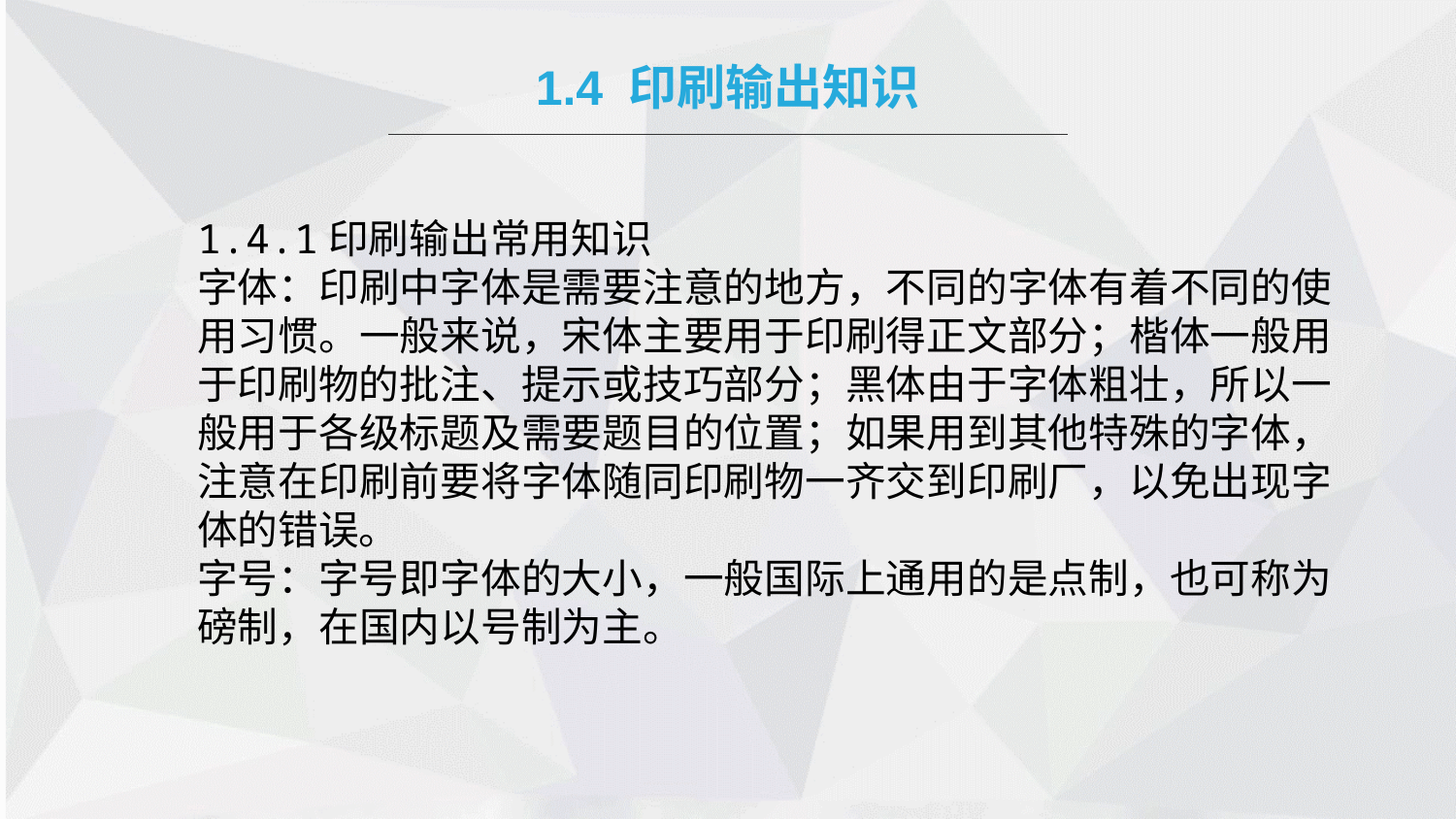

1.4 印刷输出知识
1.4.1印刷输出常用知识
字体：印刷中字体是需要注意的地方，不同的字体有着不同的使用习惯。一般来说，宋体主要用于印刷得正文部分；楷体一般用于印刷物的批注、提示或技巧部分；黑体由于字体粗壮，所以一般用于各级标题及需要题目的位置；如果用到其他特殊的字体，注意在印刷前要将字体随同印刷物一齐交到印刷厂，以免出现字体的错误。
字号：字号即字体的大小，一般国际上通用的是点制，也可称为磅制，在国内以号制为主。